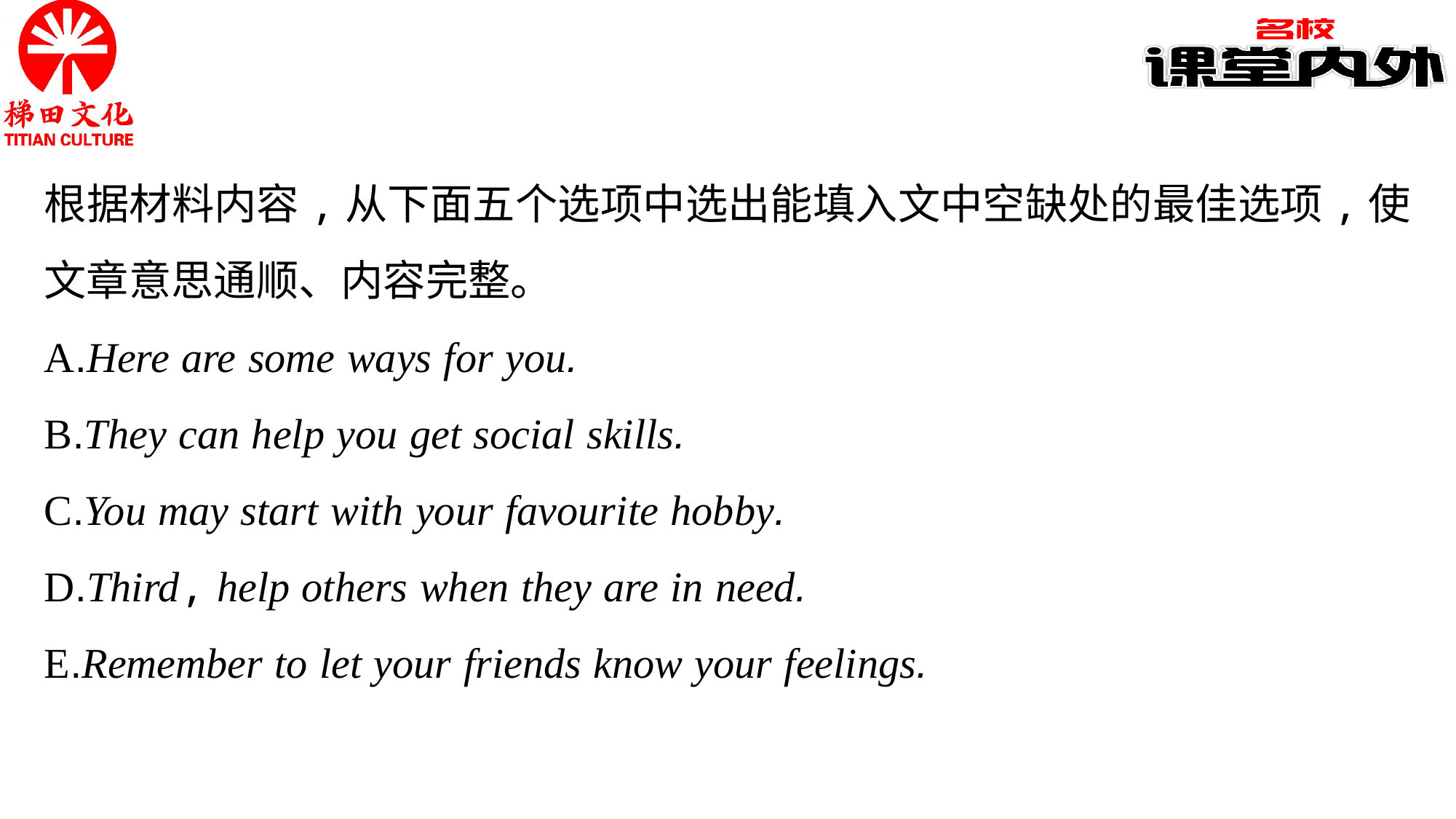

根据材料内容,从下面五个选项中选出能填入文中空缺处的最佳选项,使文章意思通顺、内容完整。
A.Here are some ways for you.
B.They can help you get social skills.
C.You may start with your favourite hobby.
D.Third, help others when they are in need.
E.Remember to let your friends know your feelings.